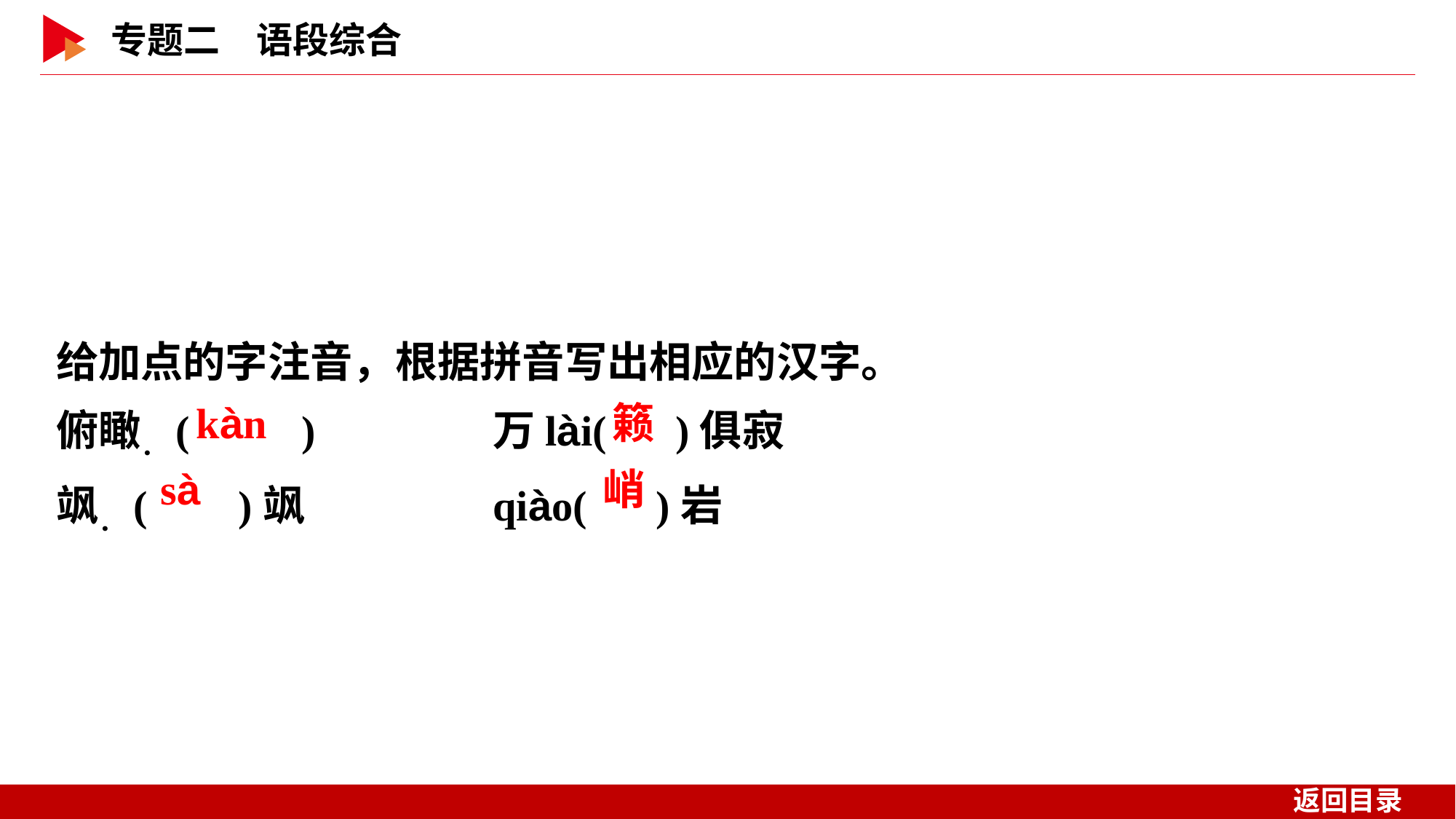

给加点的字注音，根据拼音写出相应的汉字。
俯瞰．(          )		万lài(      )俱寂
飒．(        )飒		qiào(      )岩
 kàn
   籁
 sà
   峭